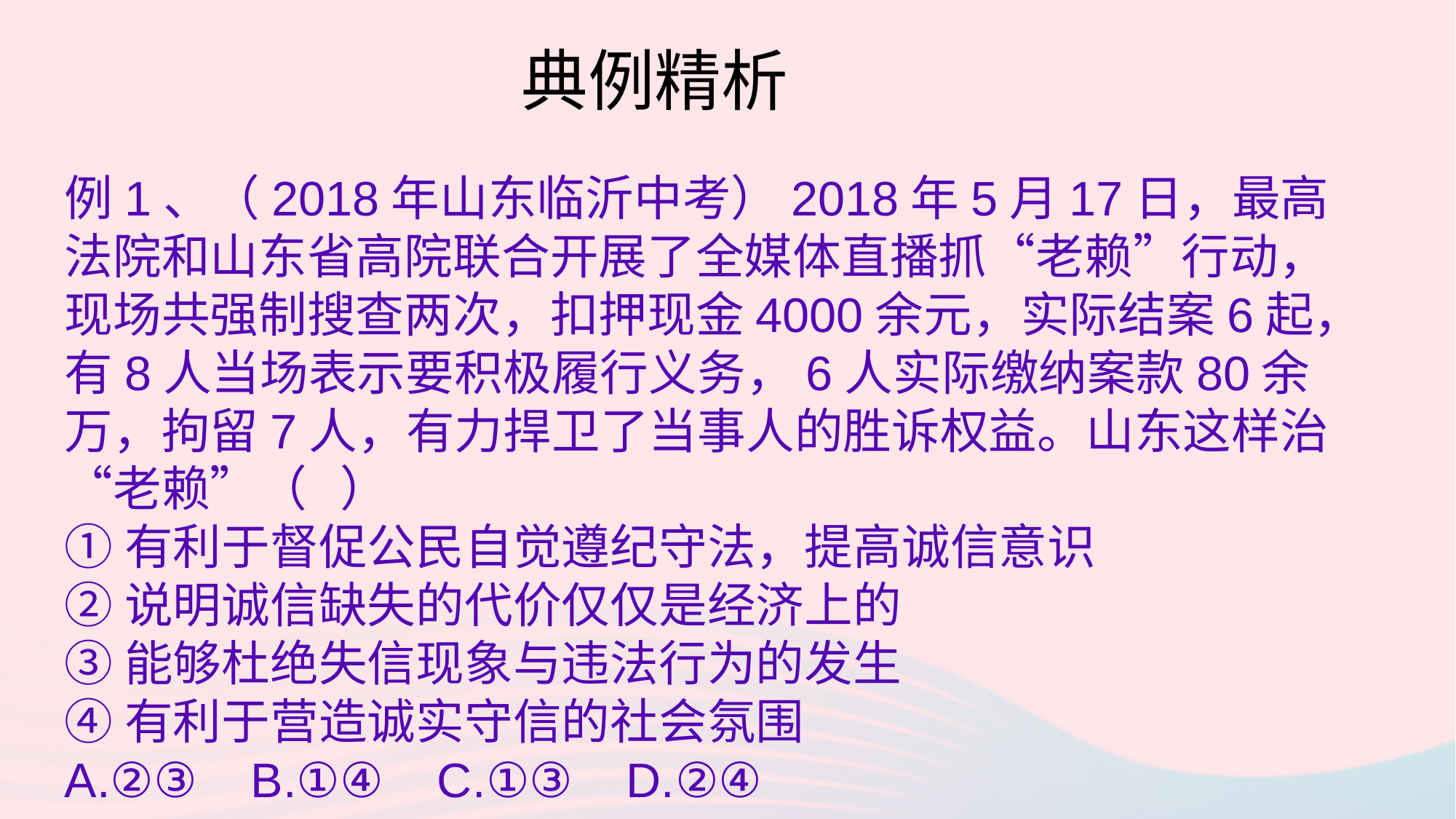

典例精析
例1、（2018年山东临沂中考）2018年5月17日，最高法院和山东省高院联合开展了全媒体直播抓“老赖”行动，现场共强制搜查两次，扣押现金4000余元，实际结案6起，有8人当场表示要积极履行义务，6人实际缴纳案款80余万，拘留7人，有力捍卫了当事人的胜诉权益。山东这样治“老赖”（   ）
①有利于督促公民自觉遵纪守法，提高诚信意识
②说明诚信缺失的代价仅仅是经济上的
③能够杜绝失信现象与违法行为的发生
④有利于营造诚实守信的社会氛围
A.②③    B.①④    C.①③    D.②④